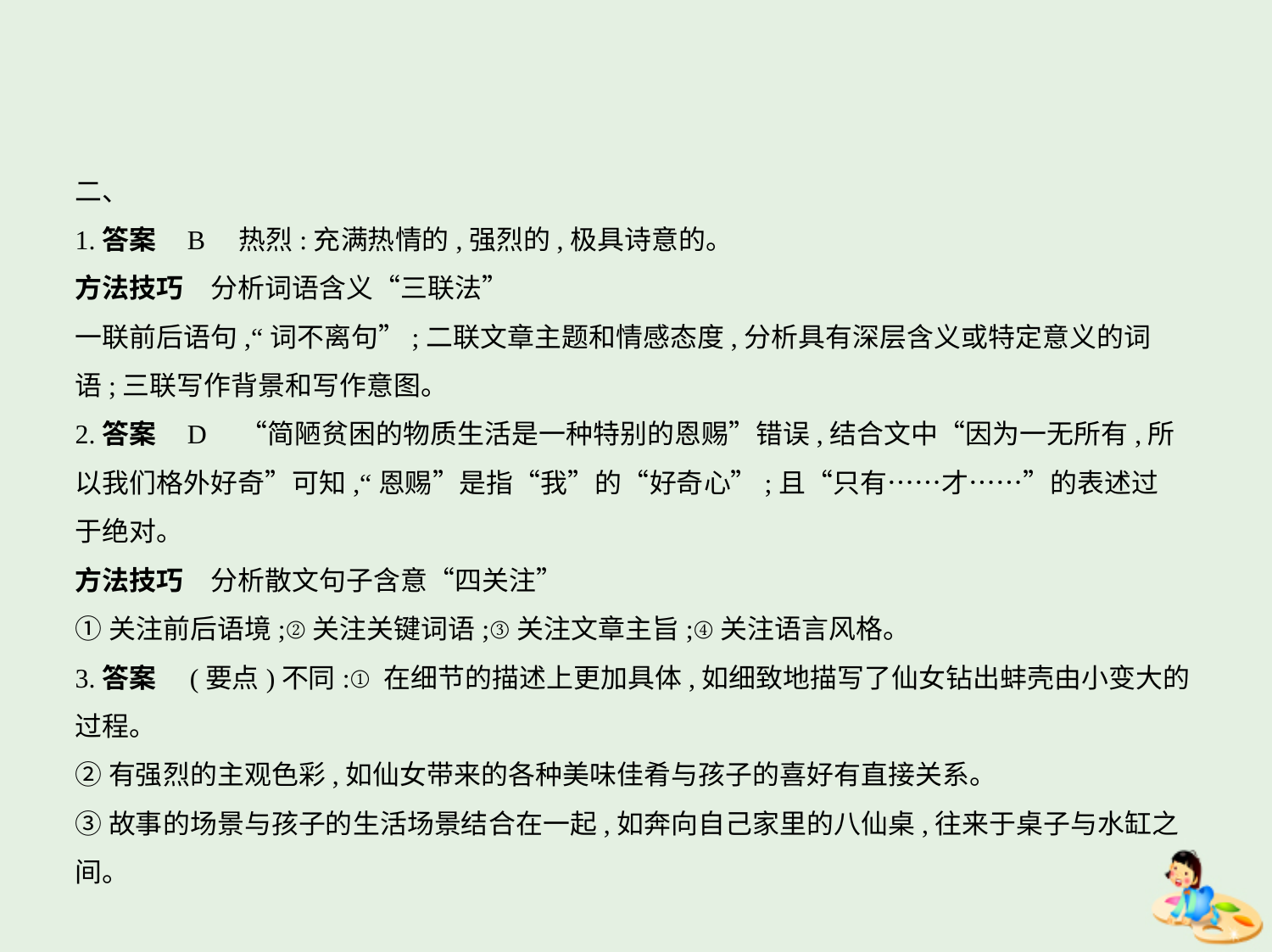

二、
1.答案    B　热烈:充满热情的,强烈的,极具诗意的。
方法技巧　分析词语含义“三联法”
一联前后语句,“词不离句”;二联文章主题和情感态度,分析具有深层含义或特定意义的词
语;三联写作背景和写作意图。
2.答案    D　“简陋贫困的物质生活是一种特别的恩赐”错误,结合文中“因为一无所有,所
以我们格外好奇”可知,“恩赐”是指“我”的“好奇心”;且“只有……才……”的表述过
于绝对。
方法技巧　分析散文句子含意“四关注”
①关注前后语境;②关注关键词语;③关注文章主旨;④关注语言风格。
3.答案　(要点)不同:①在细节的描述上更加具体,如细致地描写了仙女钻出蚌壳由小变大的
过程。
②有强烈的主观色彩,如仙女带来的各种美味佳肴与孩子的喜好有直接关系。
③故事的场景与孩子的生活场景结合在一起,如奔向自己家里的八仙桌,往来于桌子与水缸之间。